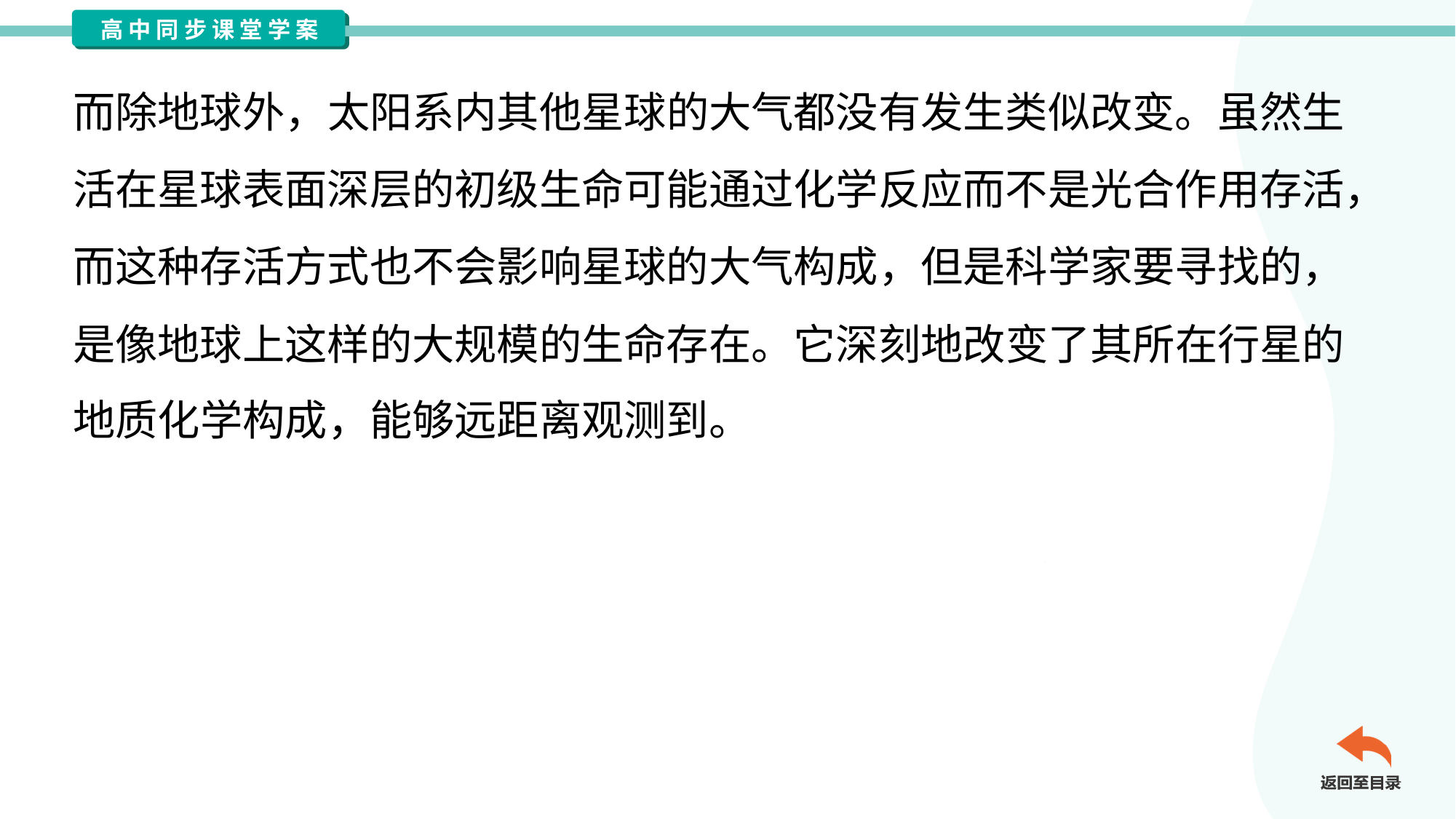

而除地球外，太阳系内其他星球的大气都没有发生类似改变。虽然生
活在星球表面深层的初级生命可能通过化学反应而不是光合作用存活，
而这种存活方式也不会影响星球的大气构成，但是科学家要寻找的，
是像地球上这样的大规模的生命存在。它深刻地改变了其所在行星的
地质化学构成，能够远距离观测到。#1.3.1